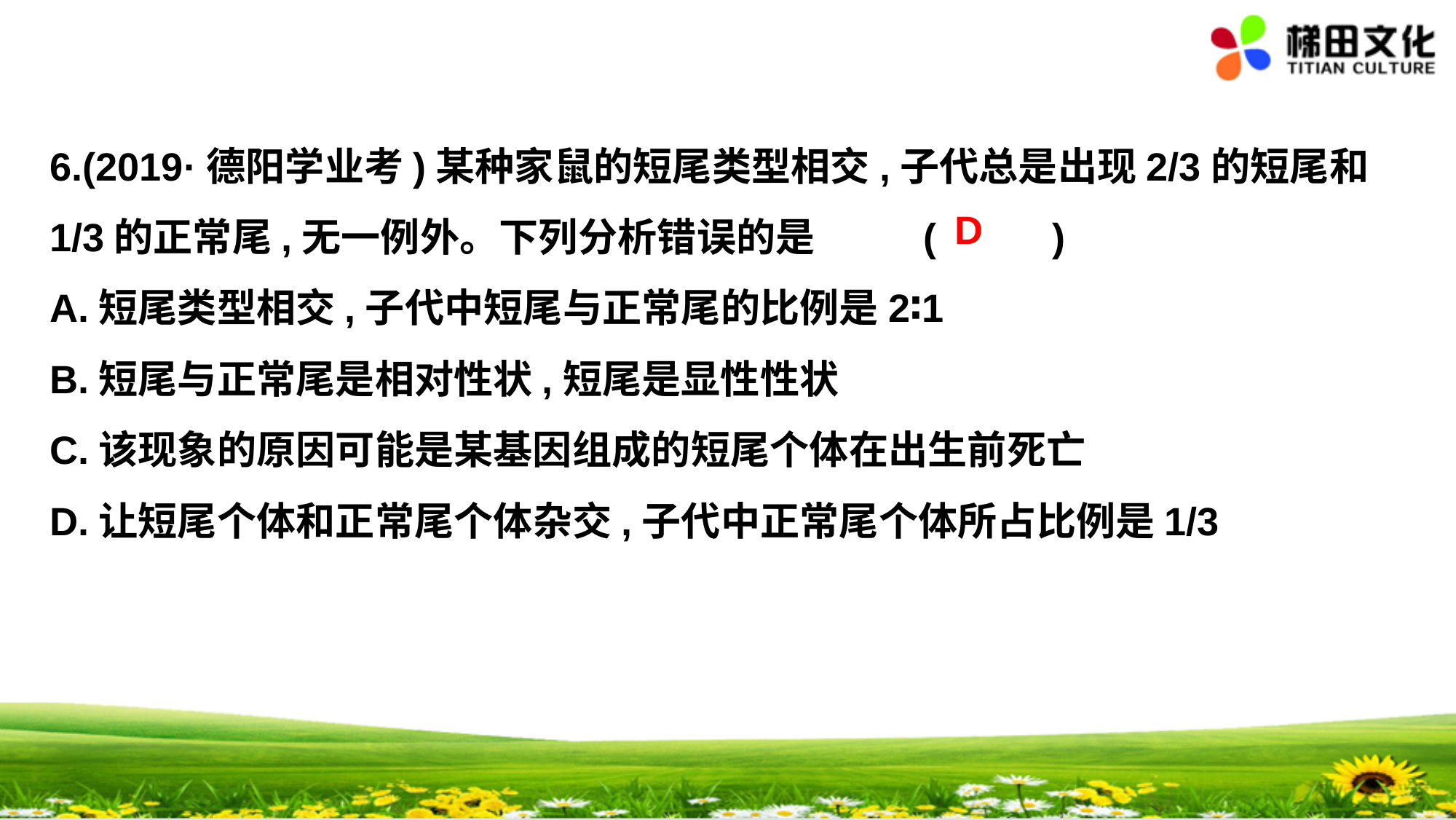

6.(2019·德阳学业考)某种家鼠的短尾类型相交,子代总是出现2/3的短尾和
1/3的正常尾,无一例外。下列分析错误的是	(　  　)
A.短尾类型相交,子代中短尾与正常尾的比例是2∶1
B.短尾与正常尾是相对性状,短尾是显性性状
C.该现象的原因可能是某基因组成的短尾个体在出生前死亡
D.让短尾个体和正常尾个体杂交,子代中正常尾个体所占比例是1/3
D